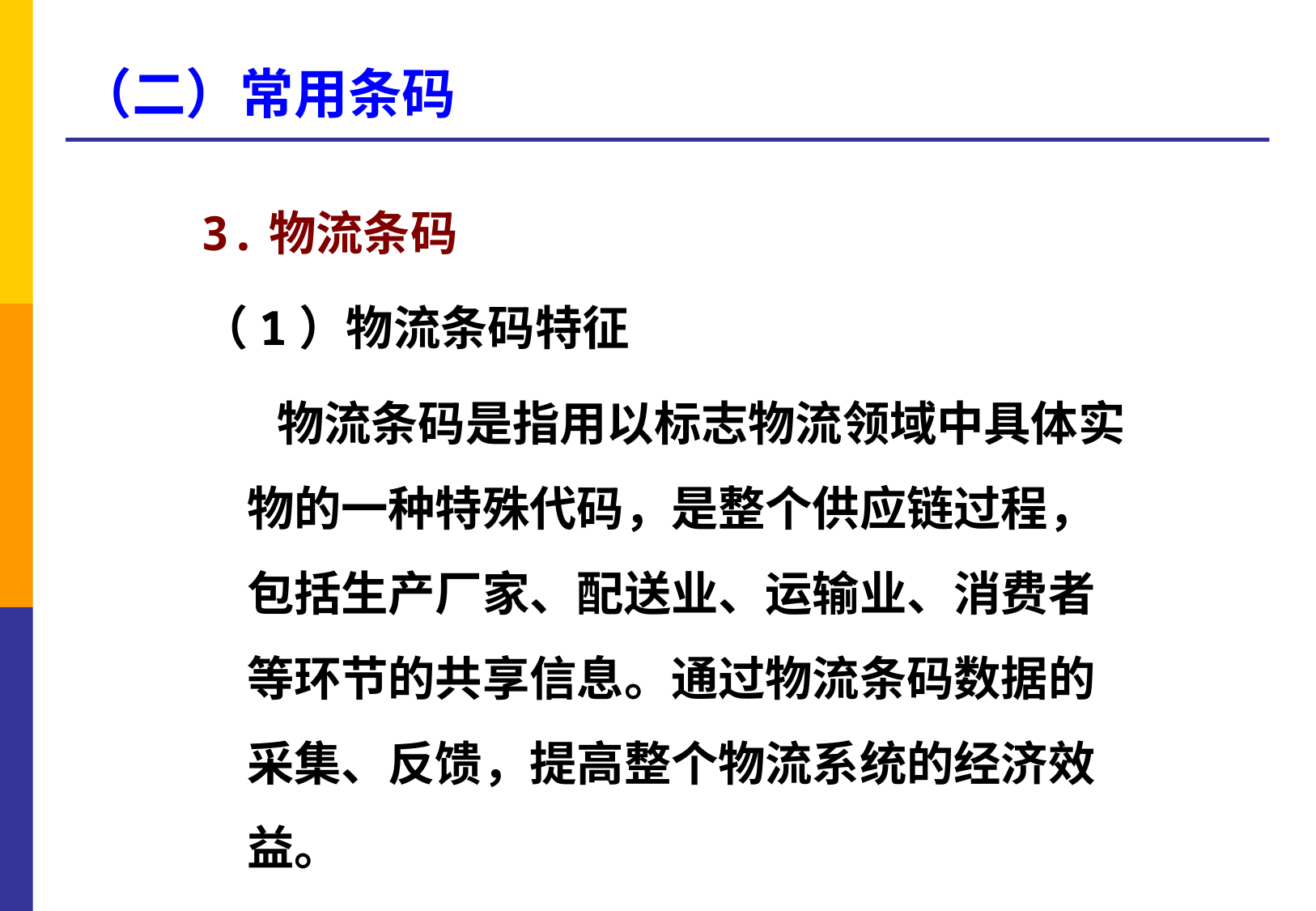

# （二）常用条码
3.物流条码
（1）物流条码特征
      物流条码是指用以标志物流领域中具体实物的一种特殊代码，是整个供应链过程，包括生产厂家、配送业、运输业、消费者等环节的共享信息。通过物流条码数据的采集、反馈，提高整个物流系统的经济效益。